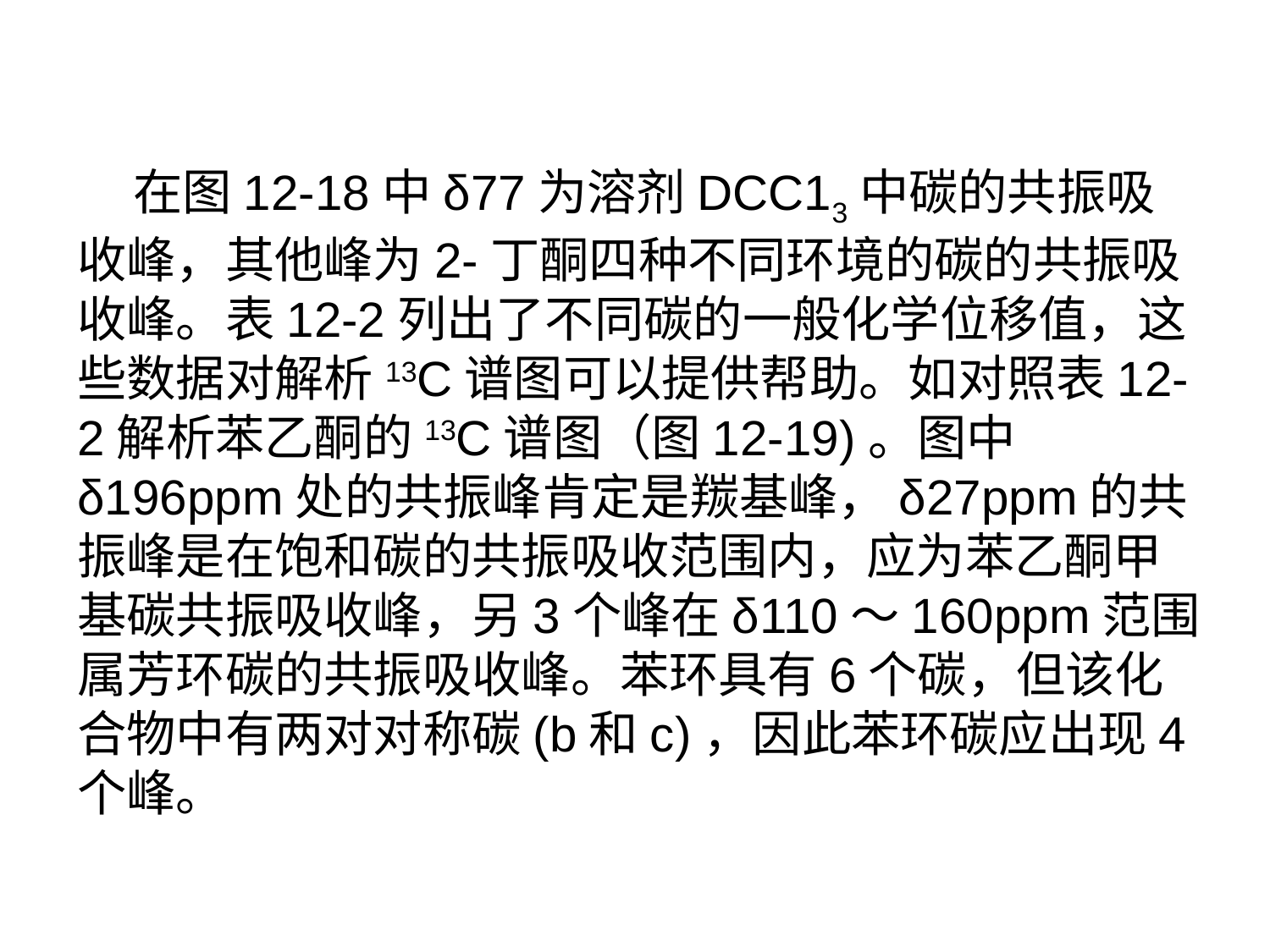

在图12-18中δ77为溶剂DCC13中碳的共振吸收峰，其他峰为2-丁酮四种不同环境的碳的共振吸收峰。表12-2列出了不同碳的一般化学位移值，这些数据对解析13C谱图可以提供帮助。如对照表12-2解析苯乙酮的13C谱图（图12-19)。图中δ196ppm处的共振峰肯定是羰基峰，δ27ppm的共振峰是在饱和碳的共振吸收范围内，应为苯乙酮甲基碳共振吸收峰，另3个峰在δ110〜160ppm范围属芳环碳的共振吸收峰。苯环具有6个碳，但该化合物中有两对对称碳(b和c)，因此苯环碳应出现4个峰。